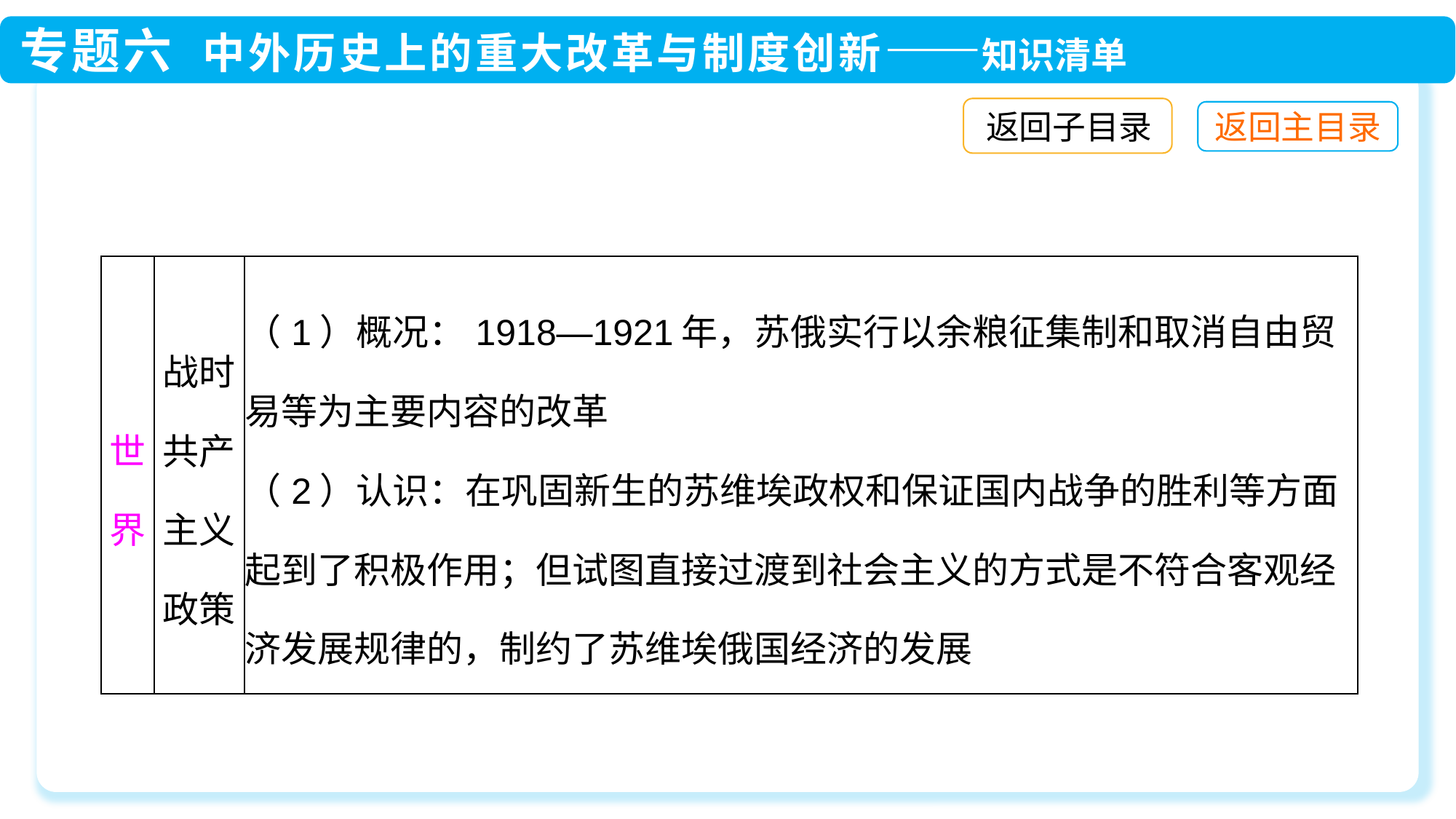

返回子目录
| 世界 | 战时共产主义政策 | （1）概况：1918—1921年，苏俄实行以余粮征集制和取消自由贸易等为主要内容的改革 （2）认识：在巩固新生的苏维埃政权和保证国内战争的胜利等方面起到了积极作用；但试图直接过渡到社会主义的方式是不符合客观经济发展规律的，制约了苏维埃俄国经济的发展 |
| --- | --- | --- |